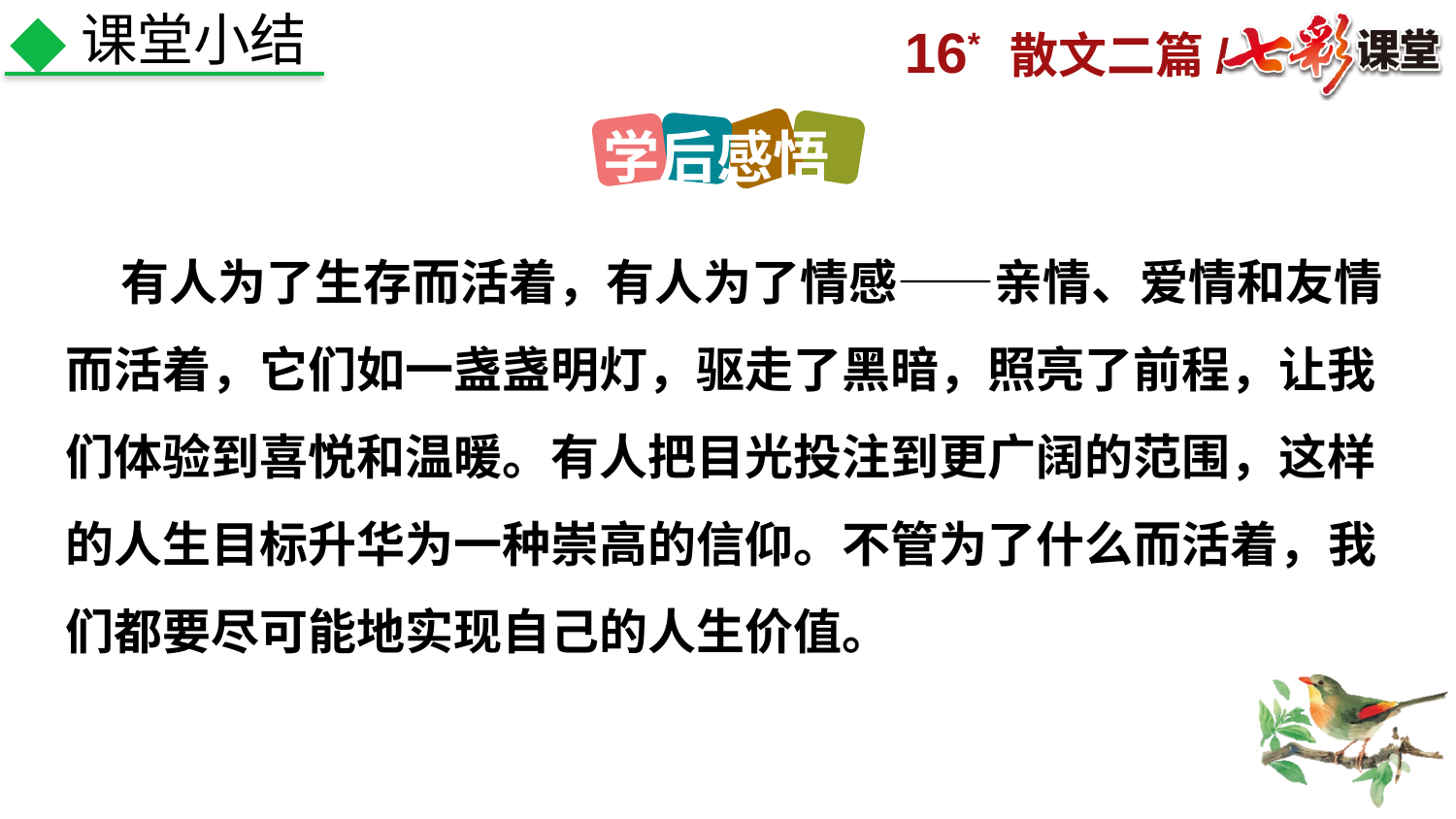

课堂小结

学后感悟

    有人为了生存而活着，有人为了情感——亲情、爱情和友情而活着，它们如一盏盏明灯，驱走了黑暗，照亮了前程，让我们体验到喜悦和温暖。有人把目光投注到更广阔的范围，这样的人生目标升华为一种崇高的信仰。不管为了什么而活着，我们都要尽可能地实现自己的人生价值。